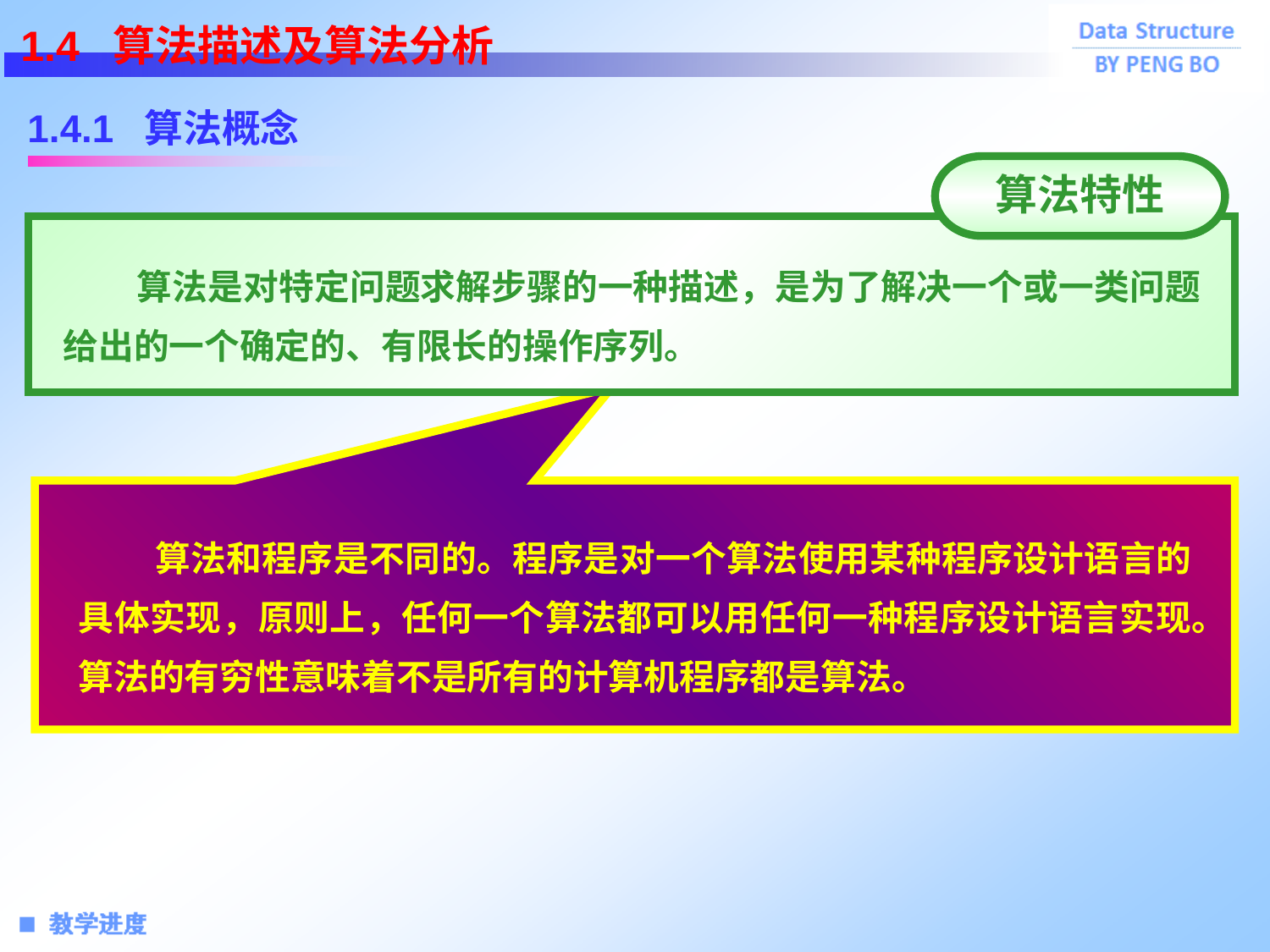

1.4  算法描述及算法分析

算法特性

        算法是对特定问题求解步骤的一种描述，是为了解决一个或一类问题给出的一个确定的、有限长的操作序列。
1.4.1  算法概念

        算法和程序是不同的。程序是对一个算法使用某种程序设计语言的具体实现，原则上，任何一个算法都可以用任何一种程序设计语言实现。算法的有穷性意味着不是所有的计算机程序都是算法。